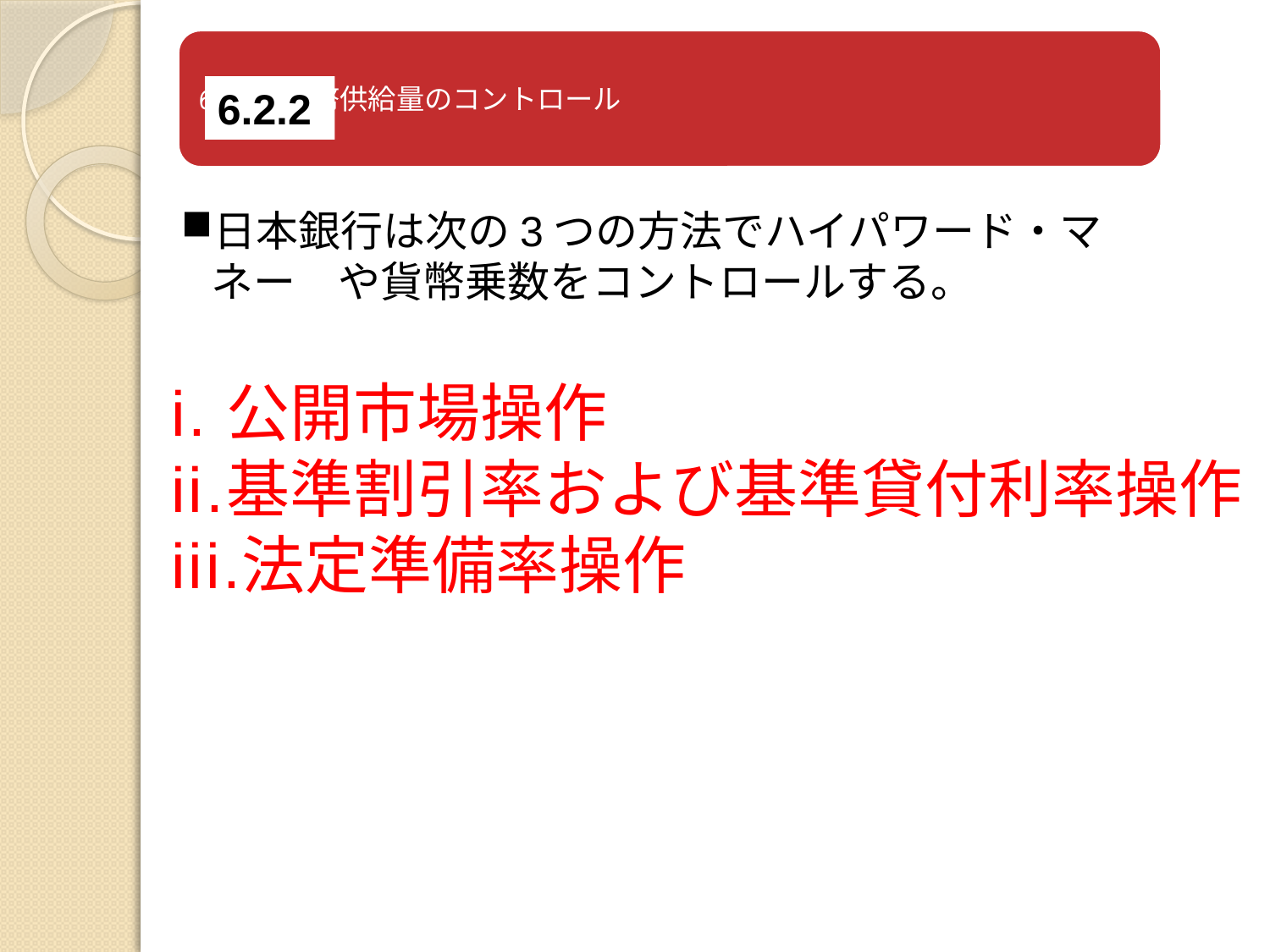

6.1.2　貨幣供給量のコントロール
6.2.2
日本銀行は次の3つの方法でハイパワード・マネー　や貨幣乗数をコントロールする。
公開市場操作
基準割引率および基準貸付利率操作
法定準備率操作